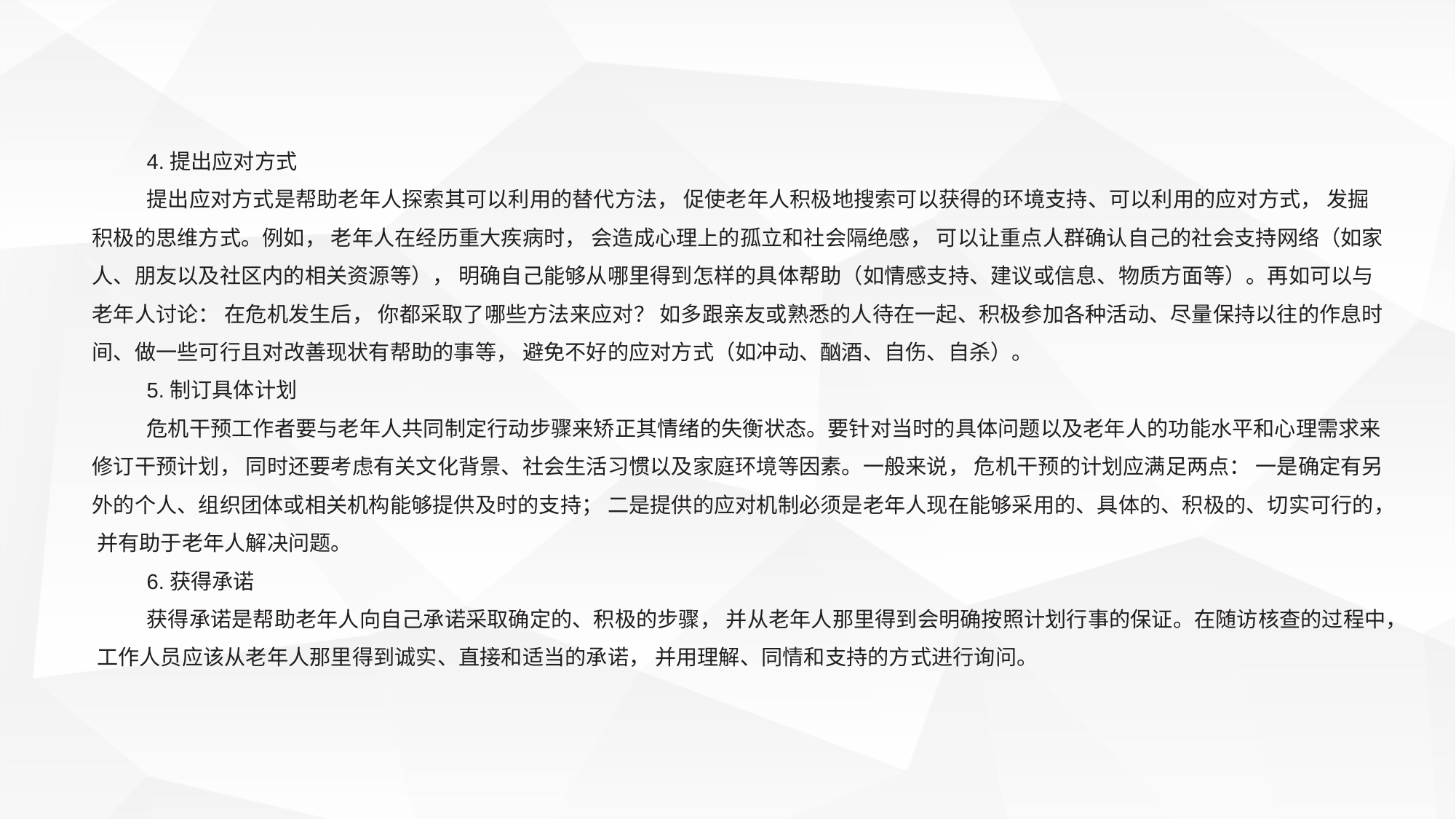

4.提出应对方式
提出应对方式是帮助老年人探索其可以利用的替代方法， 促使老年人积极地搜索可以获得的环境支持、可以利用的应对方式， 发掘积极的思维方式。例如， 老年人在经历重大疾病时， 会造成心理上的孤立和社会隔绝感， 可以让重点人群确认自己的社会支持网络（如家人、朋友以及社区内的相关资源等）， 明确自己能够从哪里得到怎样的具体帮助（如情感支持、建议或信息、物质方面等）。再如可以与老年人讨论： 在危机发生后， 你都采取了哪些方法来应对？ 如多跟亲友或熟悉的人待在一起、积极参加各种活动、尽量保持以往的作息时间、做一些可行且对改善现状有帮助的事等， 避免不好的应对方式（如冲动、酗酒、自伤、自杀）。
5.制订具体计划
危机干预工作者要与老年人共同制定行动步骤来矫正其情绪的失衡状态。要针对当时的具体问题以及老年人的功能水平和心理需求来修订干预计划， 同时还要考虑有关文化背景、社会生活习惯以及家庭环境等因素。一般来说， 危机干预的计划应满足两点： 一是确定有另外的个人、组织团体或相关机构能够提供及时的支持； 二是提供的应对机制必须是老年人现在能够采用的、具体的、积极的、切实可行的， 并有助于老年人解决问题。
6.获得承诺
获得承诺是帮助老年人向自己承诺采取确定的、积极的步骤， 并从老年人那里得到会明确按照计划行事的保证。在随访核查的过程中， 工作人员应该从老年人那里得到诚实、直接和适当的承诺， 并用理解、同情和支持的方式进行询问。